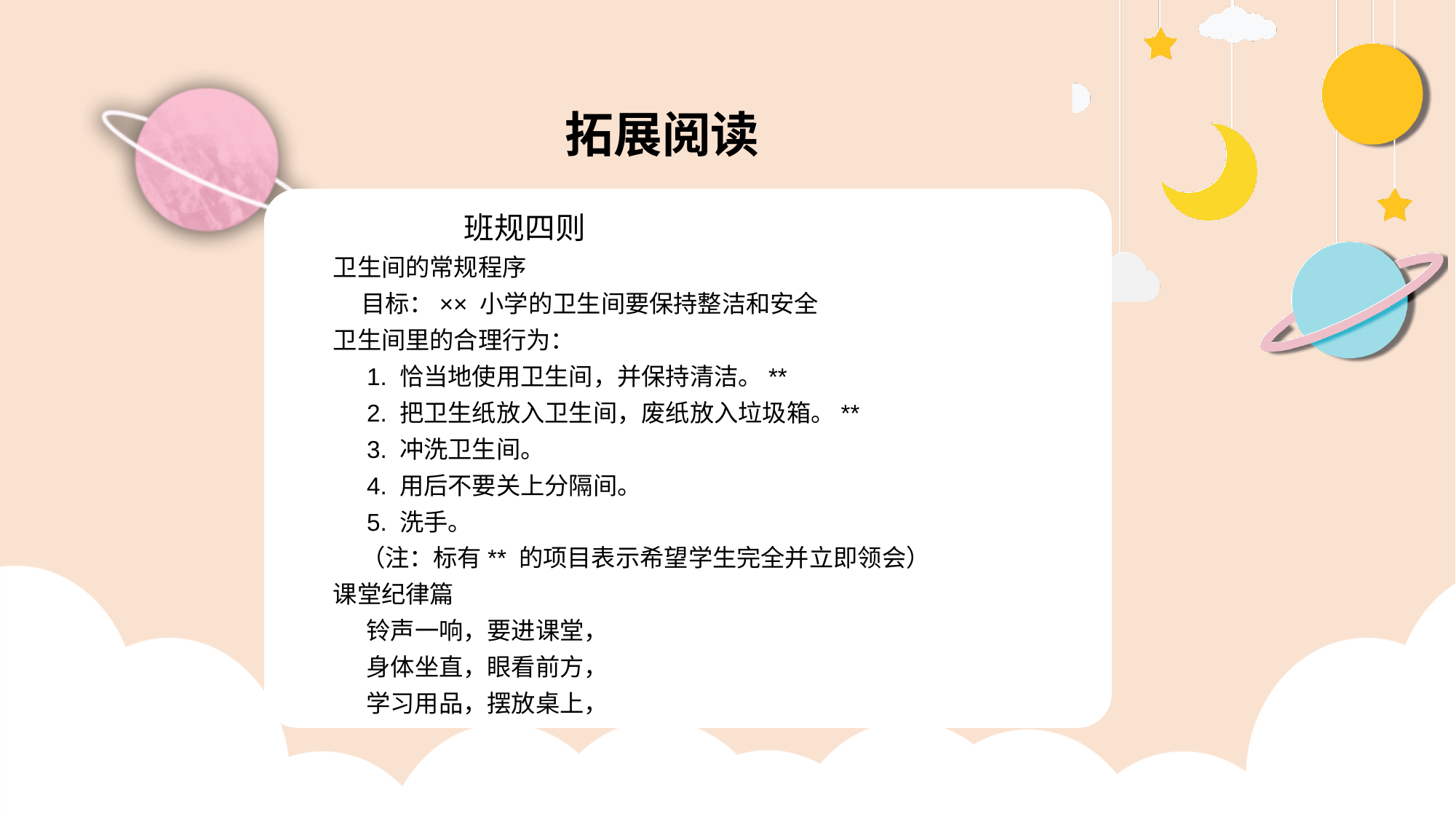

拓展阅读
                           班规四则
卫生间的常规程序
    目标：×× 小学的卫生间要保持整洁和安全
卫生间里的合理行为：
     1. 恰当地使用卫生间，并保持清洁。**
     2. 把卫生纸放入卫生间，废纸放入垃圾箱。**
     3. 冲洗卫生间。
     4. 用后不要关上分隔间。
     5. 洗手。
    （注：标有** 的项目表示希望学生完全并立即领会）
课堂纪律篇
     铃声一响，要进课堂，
     身体坐直，眼看前方，
     学习用品，摆放桌上，